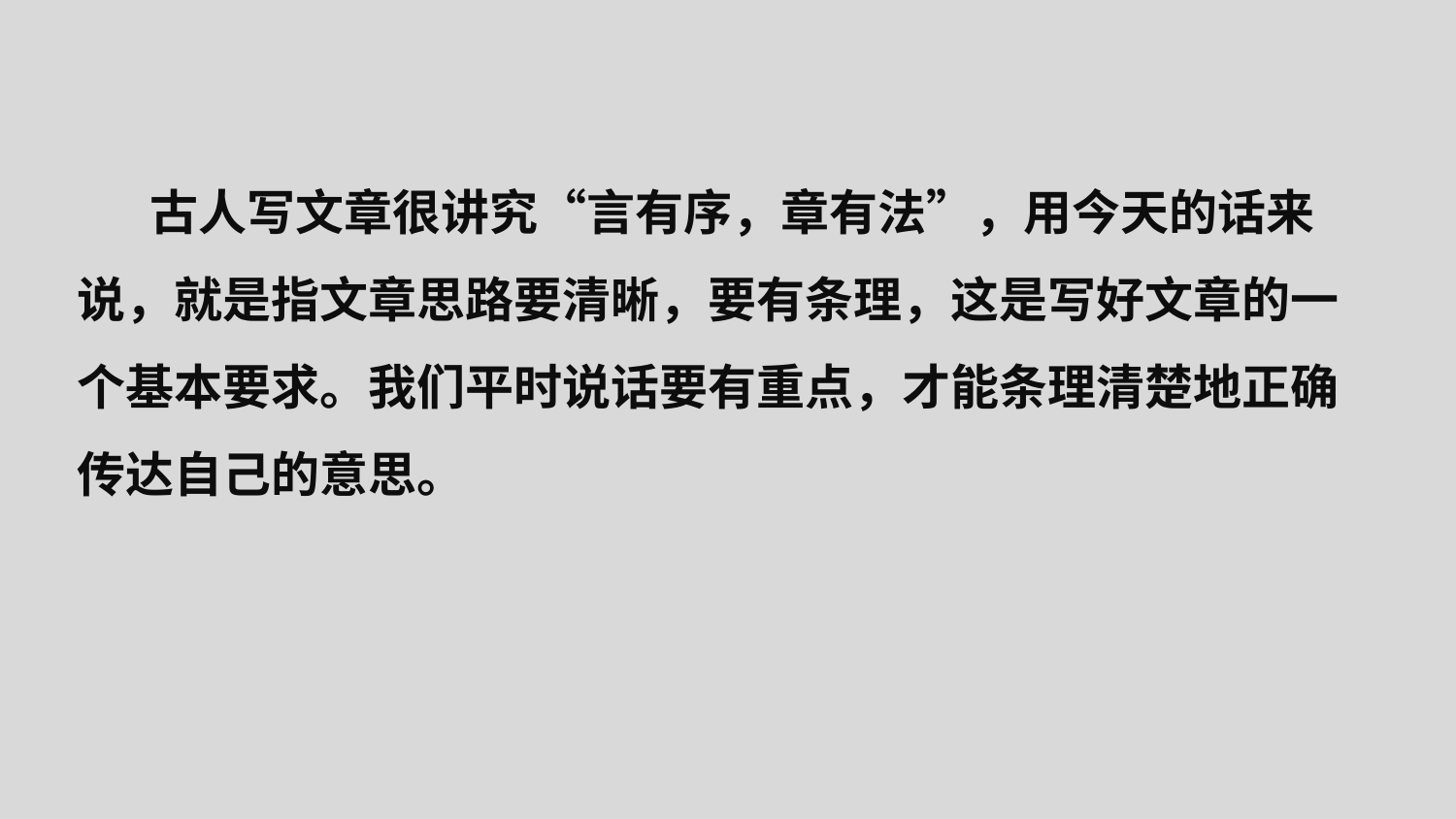

古人写文章很讲究“言有序，章有法”，用今天的话来说，就是指文章思路要清晰，要有条理，这是写好文章的一个基本要求。我们平时说话要有重点，才能条理清楚地正确传达自己的意思。